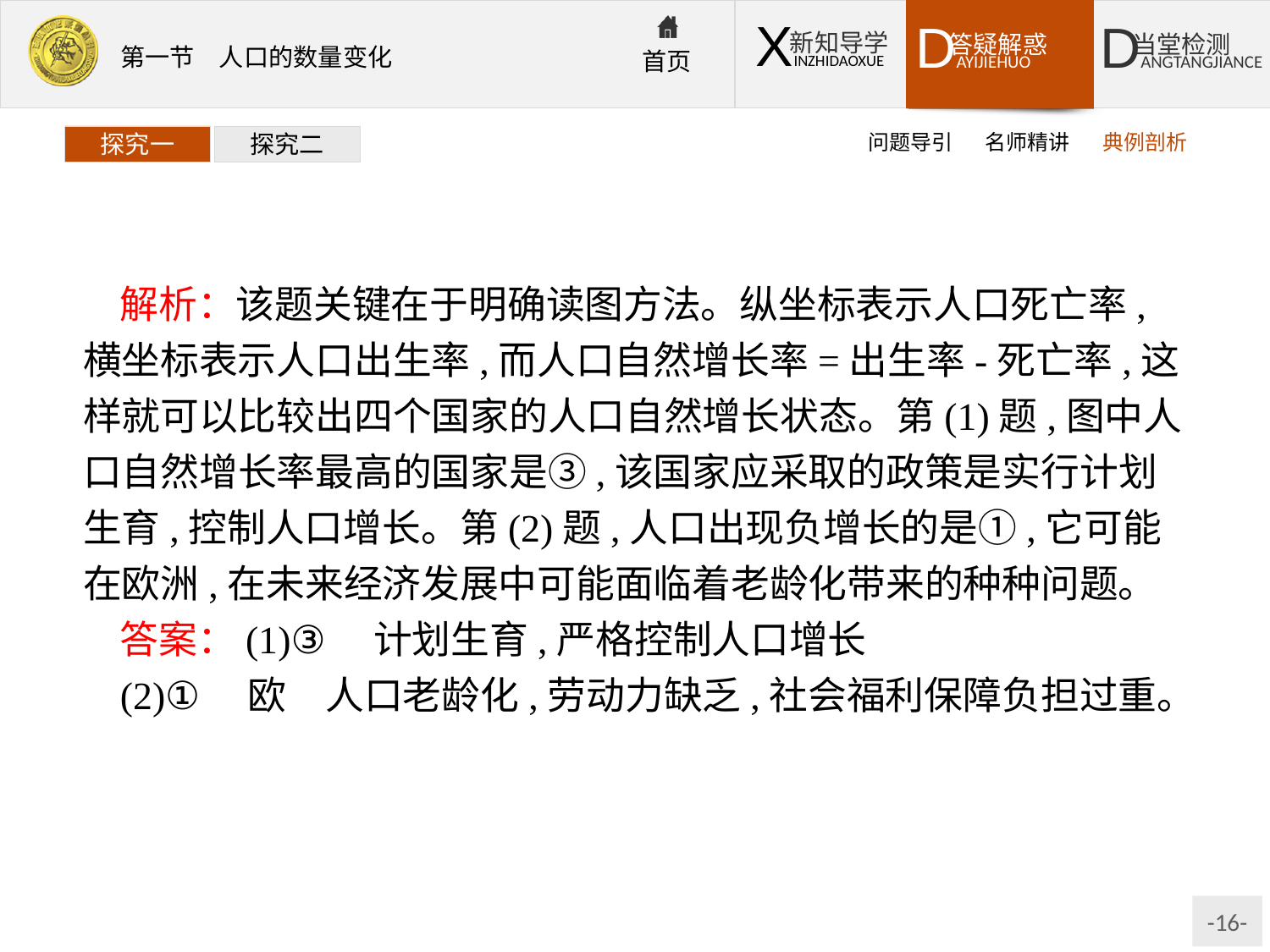

问题导引
名师精讲
典例剖析
探究一
探究二
解析：该题关键在于明确读图方法。纵坐标表示人口死亡率,横坐标表示人口出生率,而人口自然增长率=出生率-死亡率,这样就可以比较出四个国家的人口自然增长状态。第(1)题,图中人口自然增长率最高的国家是③,该国家应采取的政策是实行计划生育,控制人口增长。第(2)题,人口出现负增长的是①,它可能在欧洲,在未来经济发展中可能面临着老龄化带来的种种问题。
答案：(1)③　计划生育,严格控制人口增长
(2)①　欧　人口老龄化,劳动力缺乏,社会福利保障负担过重。